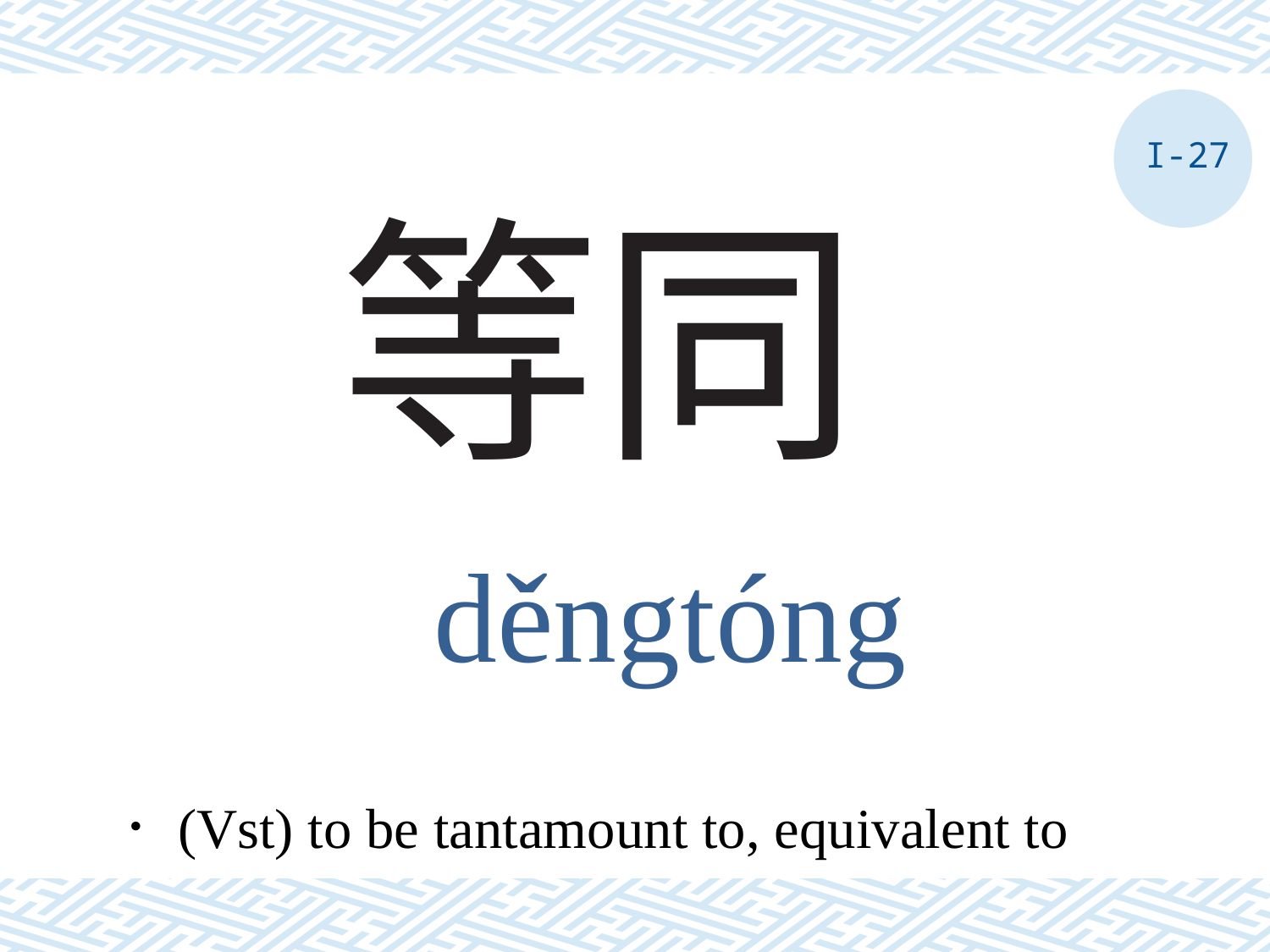

I-27

# 等同
děngtóng
．(Vst) to be tantamount to, equivalent to